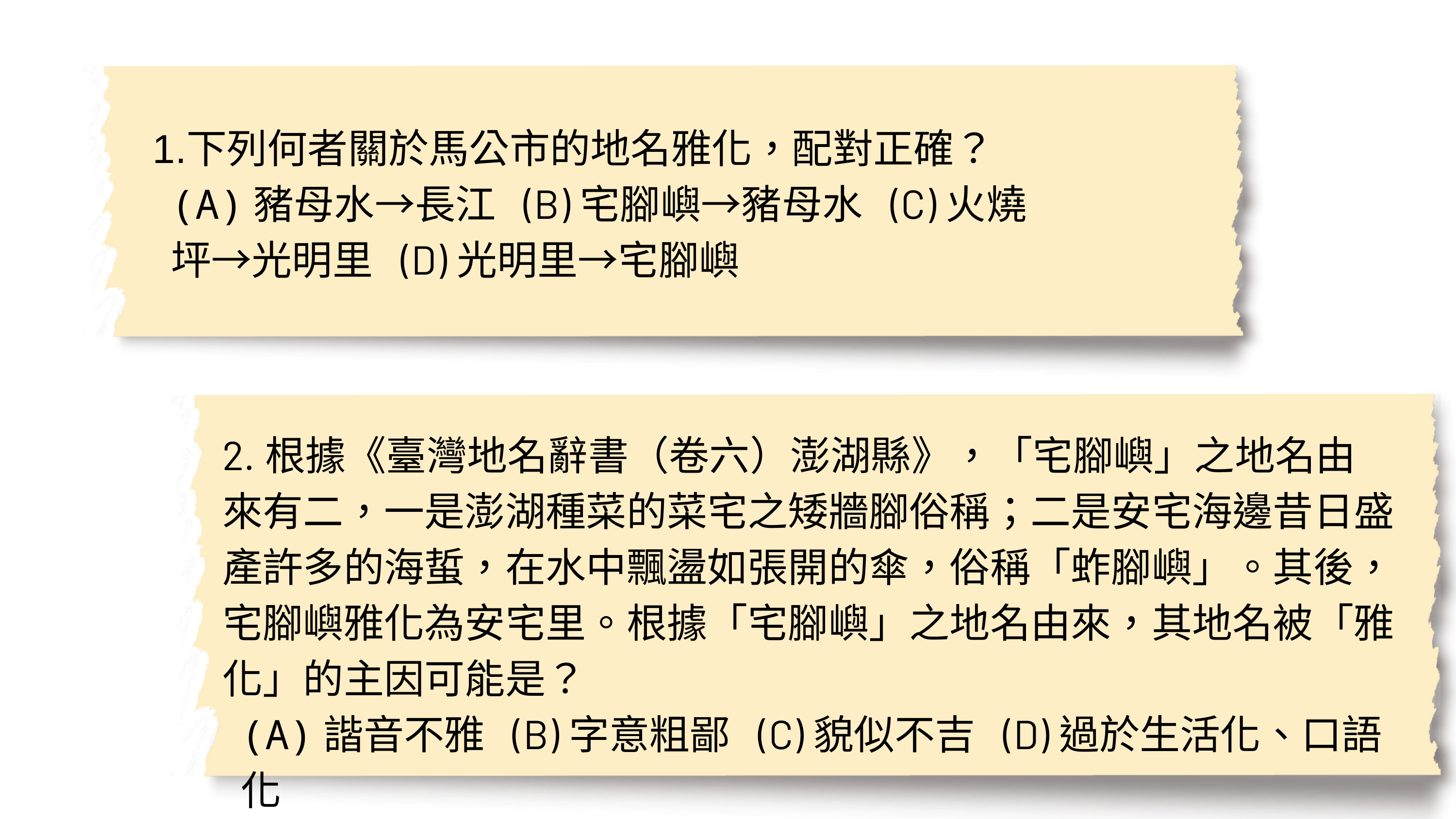

下列何者關於馬公市的地名雅化，配對正確？
(A)豬母水→長江  (B)宅腳嶼→豬母水  (C)火燒坪→光明里  (D)光明里→宅腳嶼

2.根據《臺灣地名辭書（卷六）澎湖縣》，「宅腳嶼」之地名由來有二，一是澎湖種菜的菜宅之矮牆腳俗稱；二是安宅海邊昔日盛產許多的海蜇，在水中飄盪如張開的傘，俗稱「蚱腳嶼」。其後，宅腳嶼雅化為安宅里。根據「宅腳嶼」之地名由來，其地名被「雅化」的主因可能是？
(A)諧音不雅  (B)字意粗鄙  (C)貌似不吉  (D)過於生活化、口語化